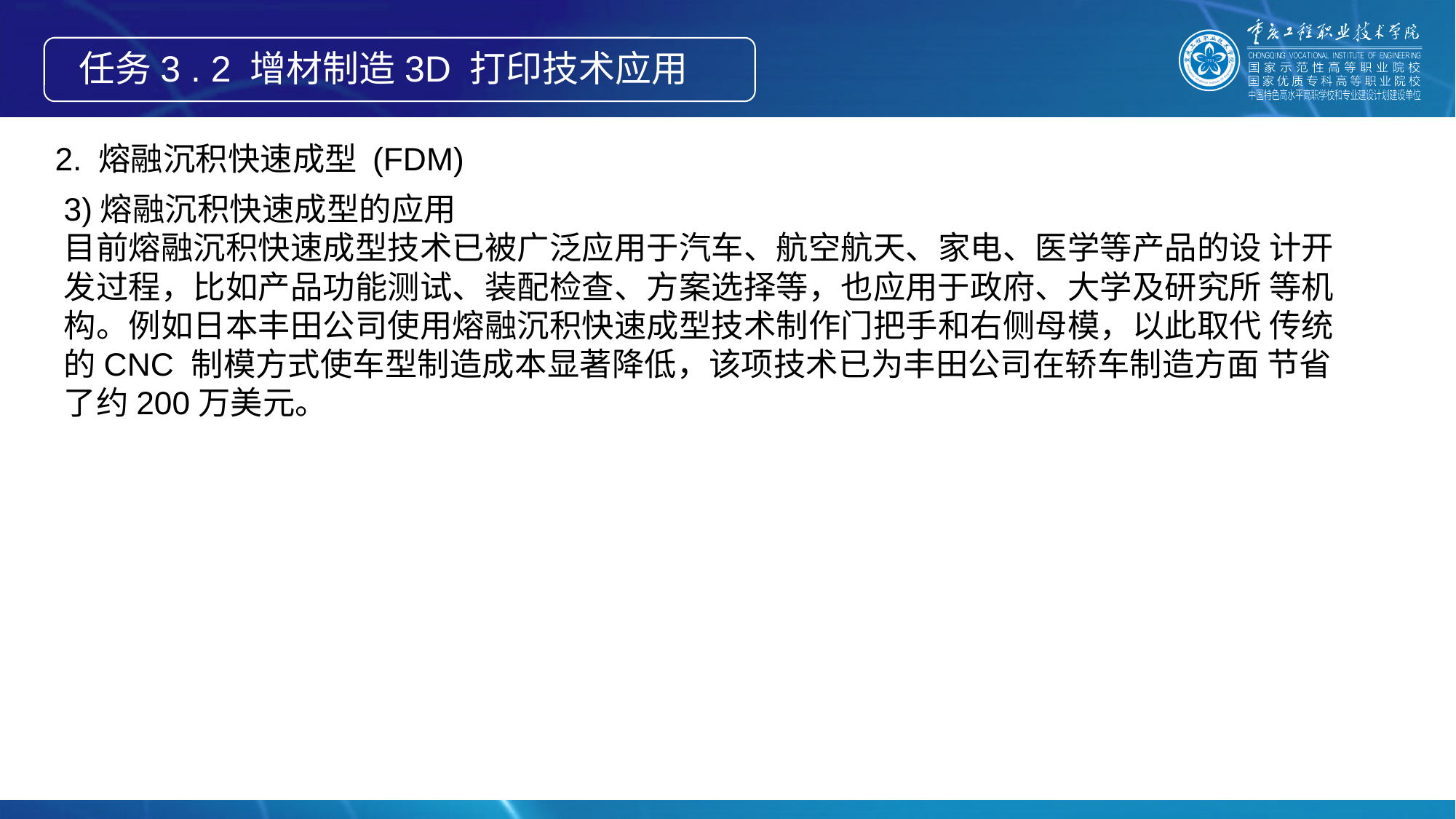

任务3 . 2 增材制造3D 打印技术应用
2. 熔融沉积快速成型 (FDM)
3)熔融沉积快速成型的应用
目前熔融沉积快速成型技术已被广泛应用于汽车、航空航天、家电、医学等产品的设 计开发过程，比如产品功能测试、装配检查、方案选择等，也应用于政府、大学及研究所 等机构。例如日本丰田公司使用熔融沉积快速成型技术制作门把手和右侧母模，以此取代 传统的CNC 制模方式使车型制造成本显著降低，该项技术已为丰田公司在轿车制造方面 节省了约200万美元。